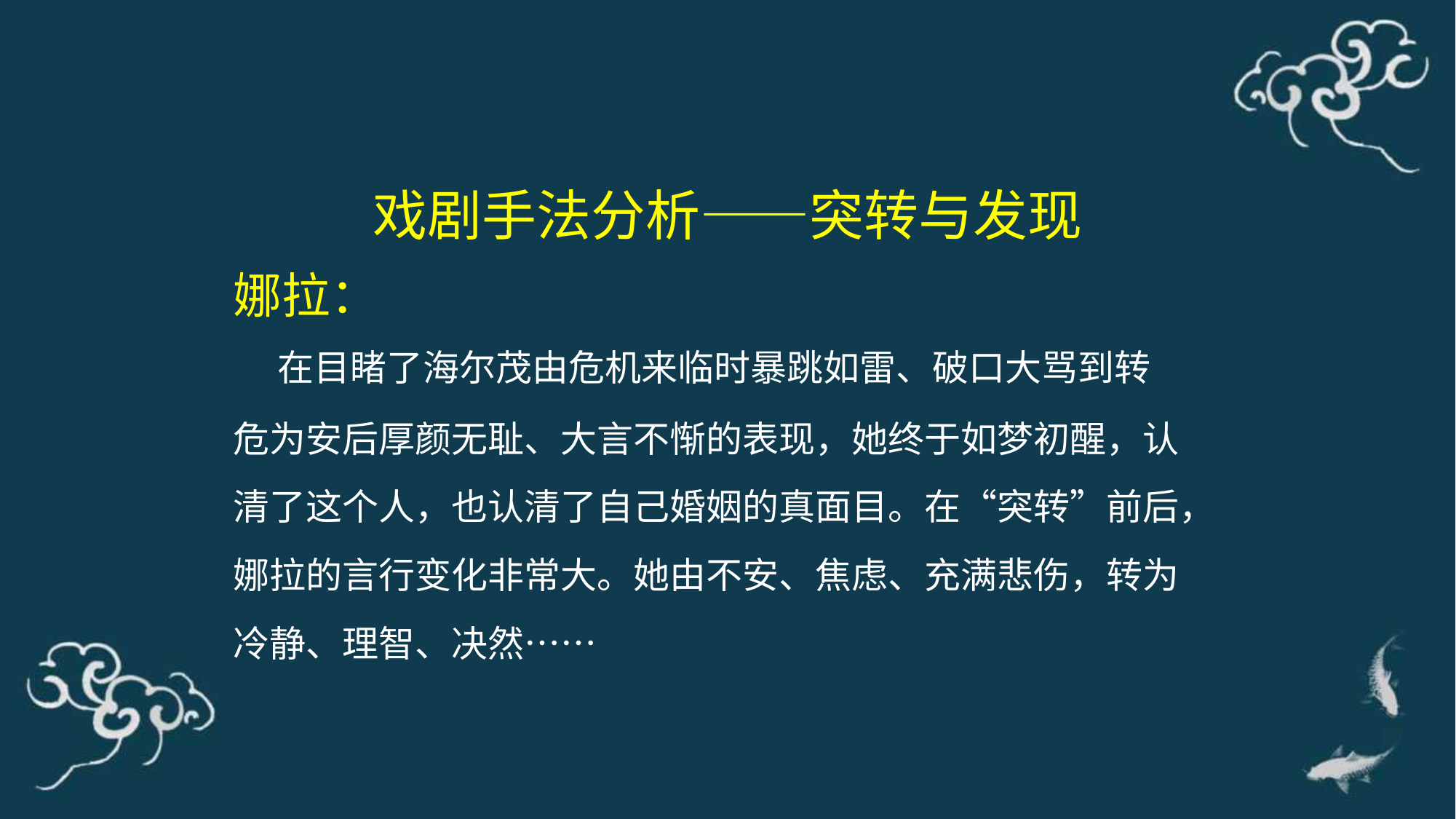

戏剧手法分析——突转与发现
娜拉：
   在目睹了海尔茂由危机来临时暴跳如雷、破口大骂到转危为安后厚颜无耻、大言不惭的表现，她终于如梦初醒，认清了这个人，也认清了自己婚姻的真面目。在“突转”前后，娜拉的言行变化非常大。她由不安、焦虑、充满悲伤，转为冷静、理智、决然……